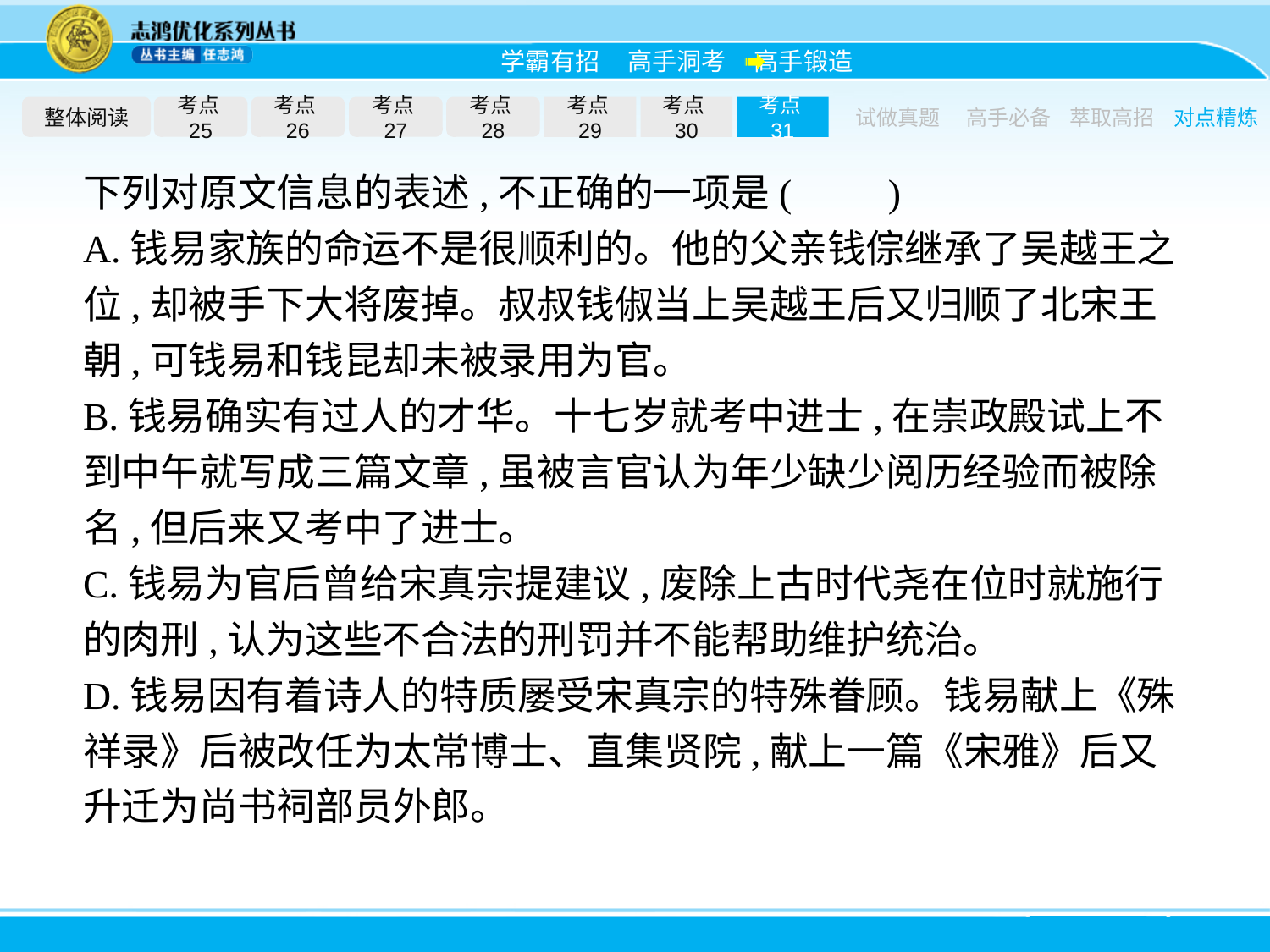

整体阅读
考点25
考点26
考点27
考点28
考点29
考点30
考点31
试做真题
高手必备
萃取高招
对点精炼
下列对原文信息的表述,不正确的一项是(　　)
A.钱易家族的命运不是很顺利的。他的父亲钱倧继承了吴越王之位,却被手下大将废掉。叔叔钱俶当上吴越王后又归顺了北宋王朝,可钱易和钱昆却未被录用为官。
B.钱易确实有过人的才华。十七岁就考中进士,在崇政殿试上不到中午就写成三篇文章,虽被言官认为年少缺少阅历经验而被除名,但后来又考中了进士。
C.钱易为官后曾给宋真宗提建议,废除上古时代尧在位时就施行的肉刑,认为这些不合法的刑罚并不能帮助维护统治。
D.钱易因有着诗人的特质屡受宋真宗的特殊眷顾。钱易献上《殊祥录》后被改任为太常博士、直集贤院,献上一篇《宋雅》后又升迁为尚书祠部员外郎。